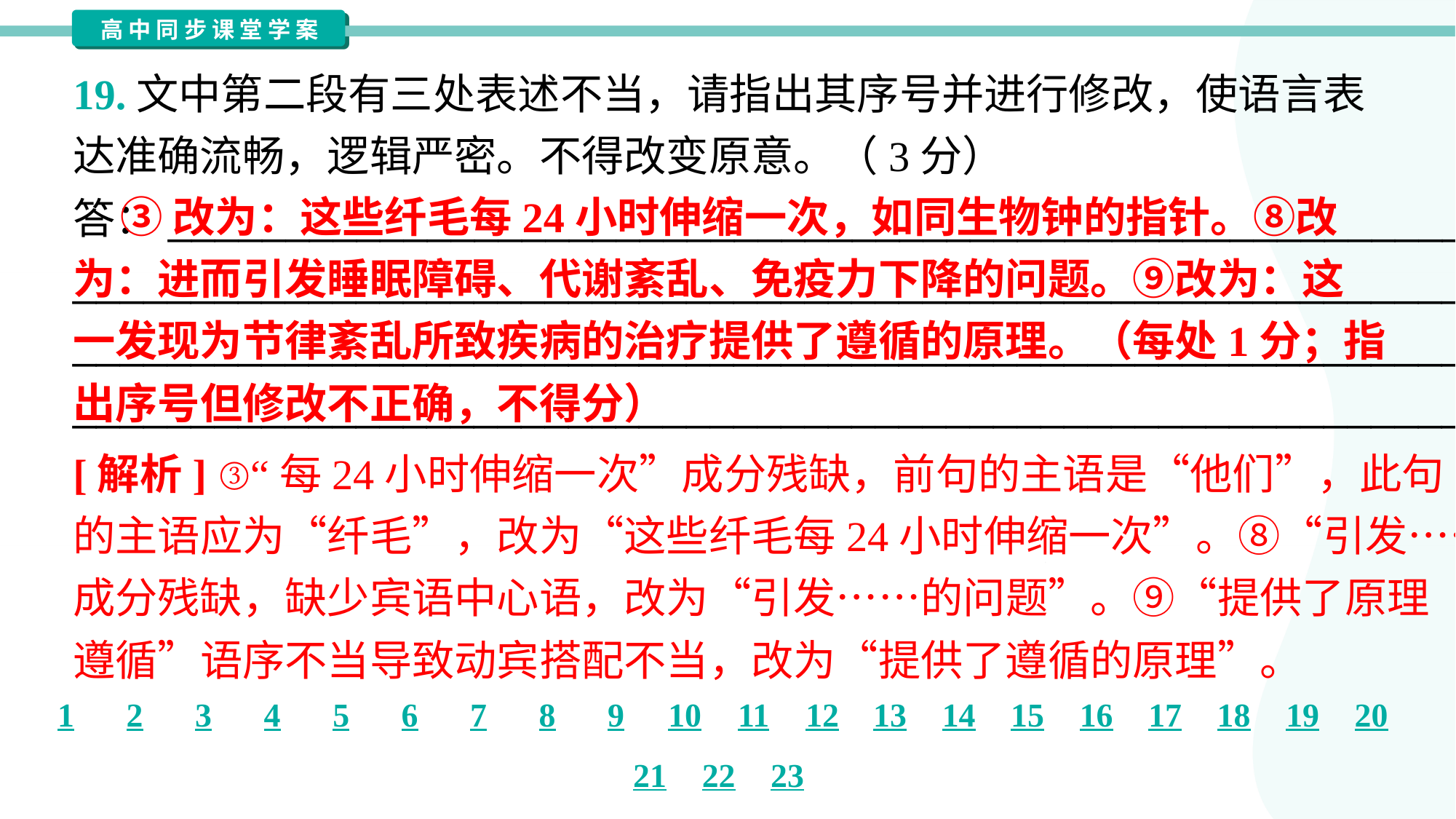

19.文中第二段有三处表述不当，请指出其序号并进行修改，使语言表
达准确流畅，逻辑严密。不得改变原意。（3分）
答：_________________________________________________________
_____________________________________________________________
_____________________________________________________________
_____________________________________________________________
     ③改为：这些纤毛每24小时伸缩一次，如同生物钟的指针。⑧改
为：进而引发睡眠障碍、代谢紊乱、免疫力下降的问题。⑨改为：这
一发现为节律紊乱所致疾病的治疗提供了遵循的原理。（每处1分；指
出序号但修改不正确，不得分）
[解析] ③“每24小时伸缩一次”成分残缺，前句的主语是“他们”，此句
的主语应为“纤毛”，改为“这些纤毛每24小时伸缩一次”。⑧“引发……”
成分残缺，缺少宾语中心语，改为“引发……的问题”。⑨“提供了原理
遵循”语序不当导致动宾搭配不当，改为“提供了遵循的原理”。